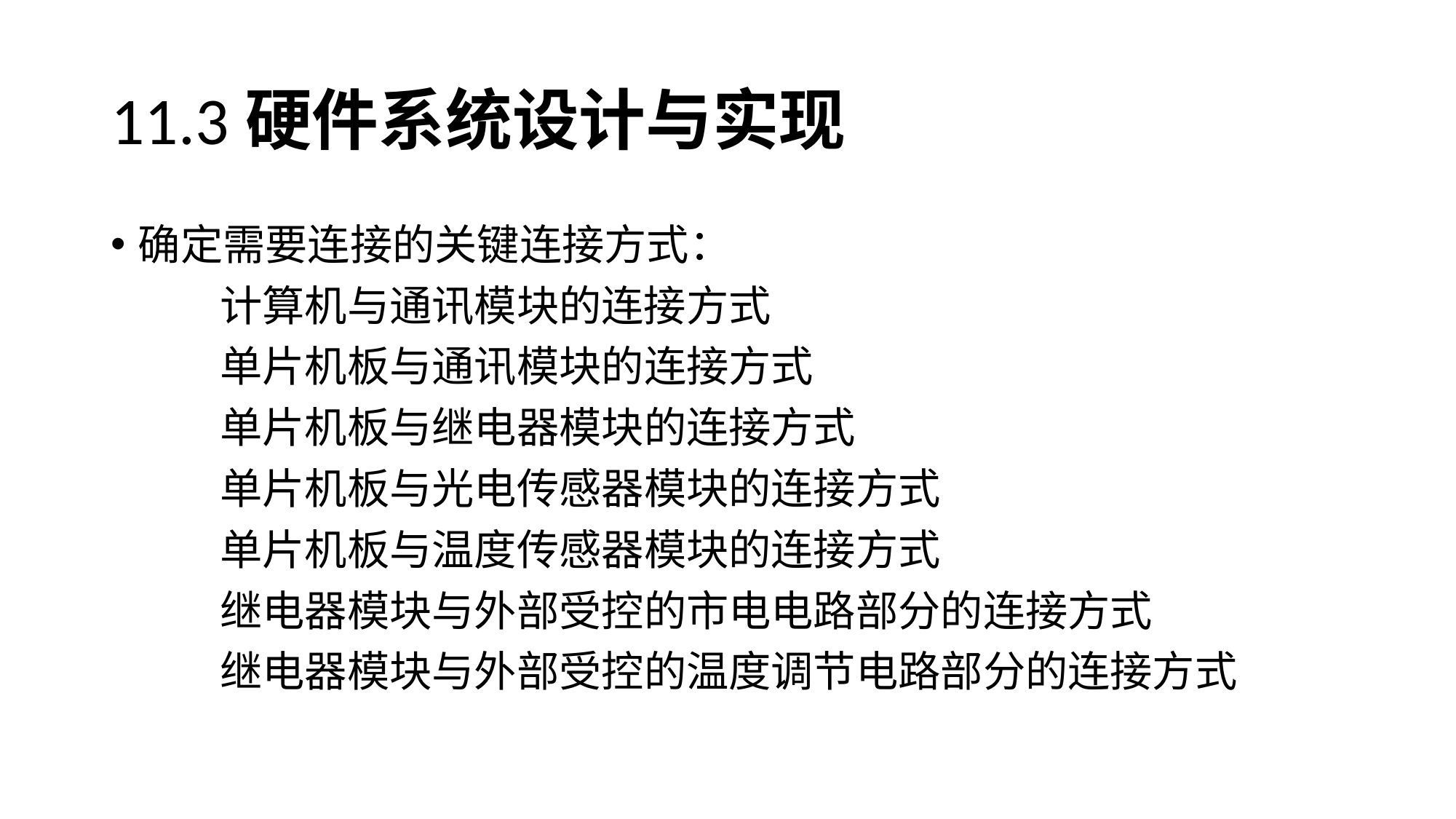

# 11.3硬件系统设计与实现
确定需要连接的关键连接方式：
	计算机与通讯模块的连接方式
	单片机板与通讯模块的连接方式
	单片机板与继电器模块的连接方式
	单片机板与光电传感器模块的连接方式
	单片机板与温度传感器模块的连接方式
	继电器模块与外部受控的市电电路部分的连接方式
	继电器模块与外部受控的温度调节电路部分的连接方式